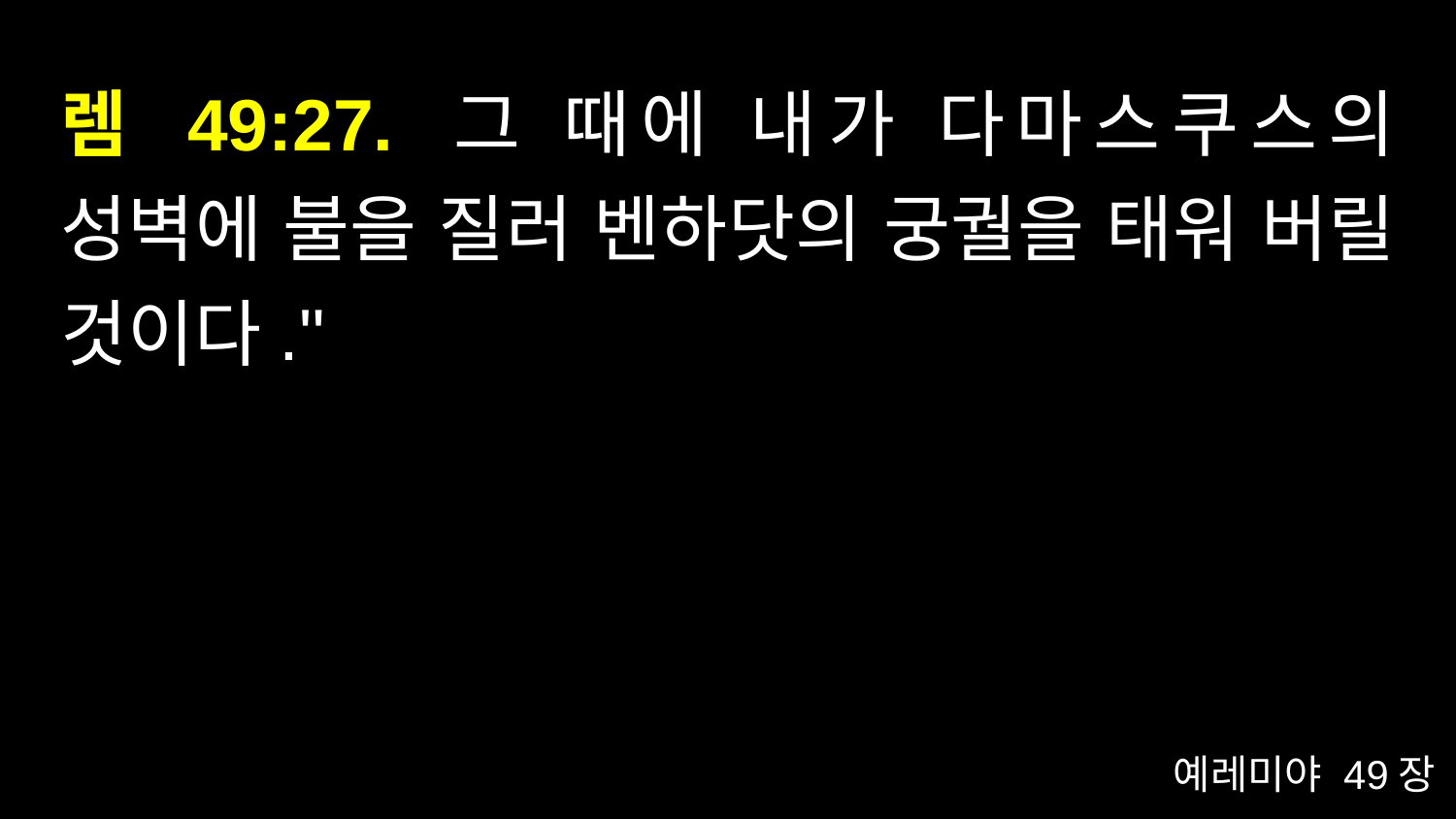

# 렘 49:27. 그 때에 내가 다마스쿠스의 성벽에 불을 질러 벤하닷의 궁궐을 태워 버릴 것이다."
예레미야 49장